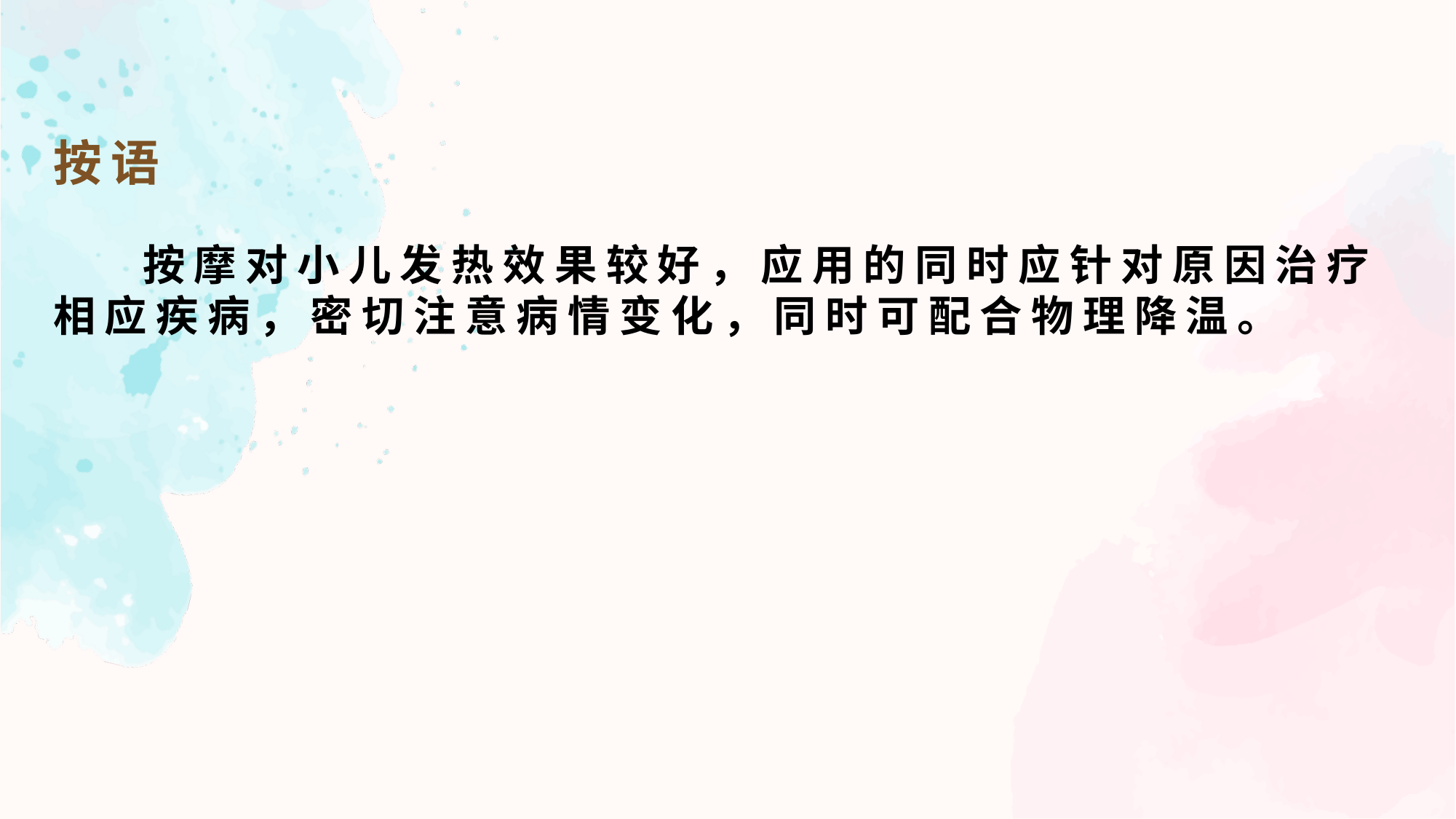

按语

    按摩对小儿发热效果较好，应用的同时应针对原因治疗相应疾病，密切注意病情变化，同时可配合物理降温。